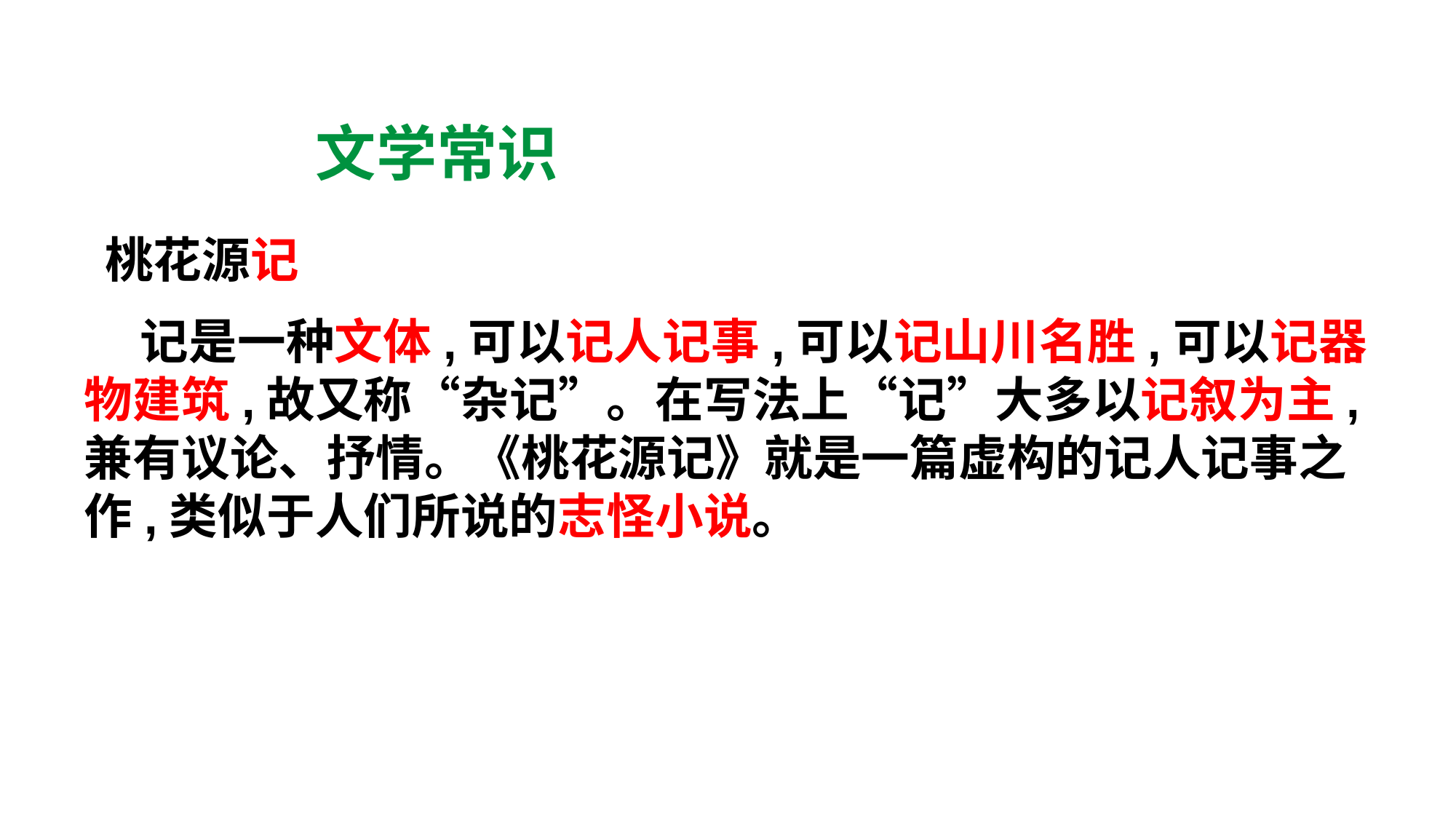

文学常识
桃花源记
    记是一种文体,可以记人记事,可以记山川名胜,可以记器物建筑,故又称“杂记”。在写法上“记”大多以记叙为主,兼有议论、抒情。《桃花源记》就是一篇虚构的记人记事之作,类似于人们所说的志怪小说。